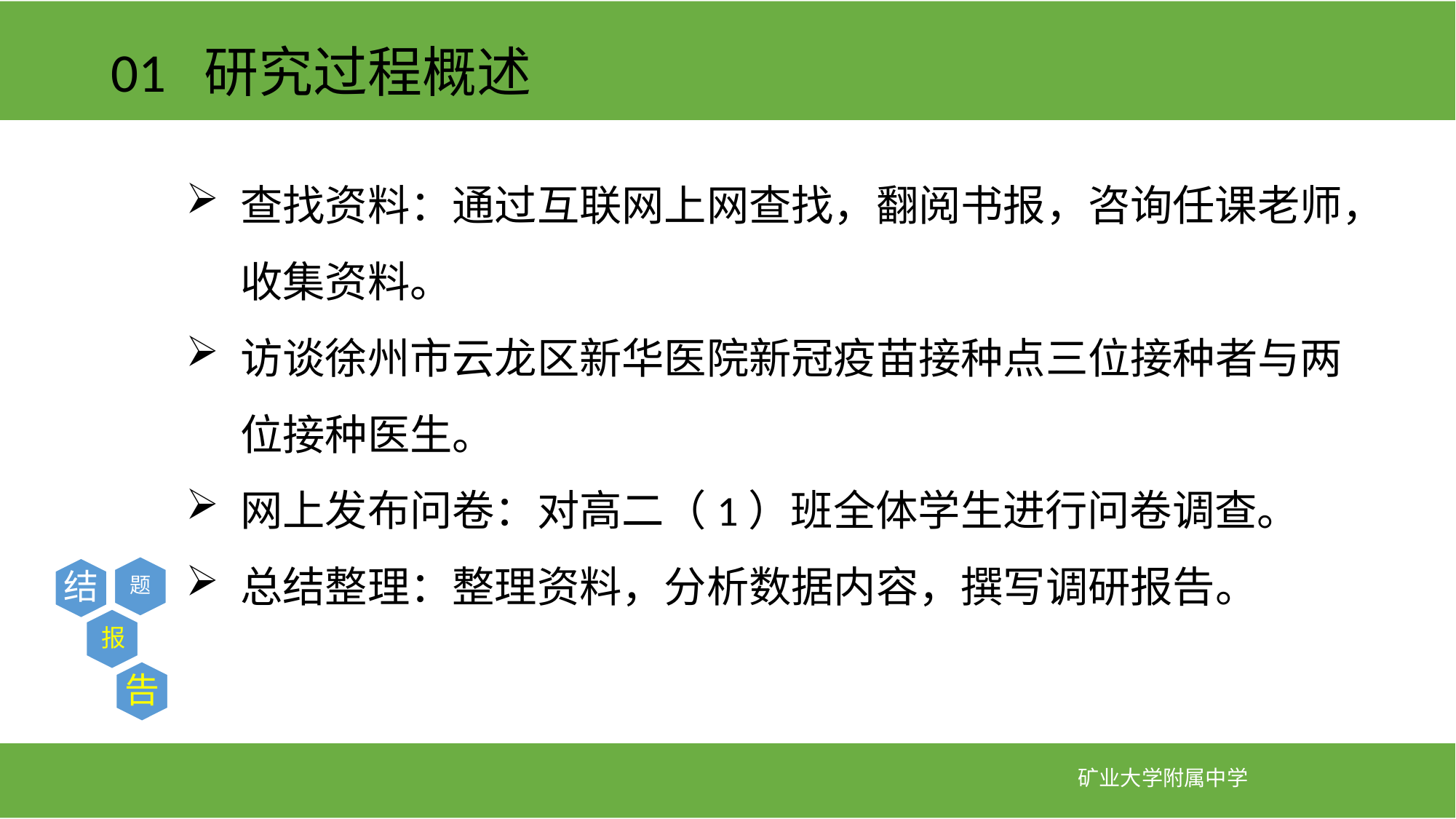

# 01  研究过程概述
查找资料：通过互联网上网查找，翻阅书报，咨询任课老师，收集资料。
访谈徐州市云龙区新华医院新冠疫苗接种点三位接种者与两位接种医生。
网上发布问卷：对高二（1）班全体学生进行问卷调查。
总结整理：整理资料，分析数据内容，撰写调研报告。